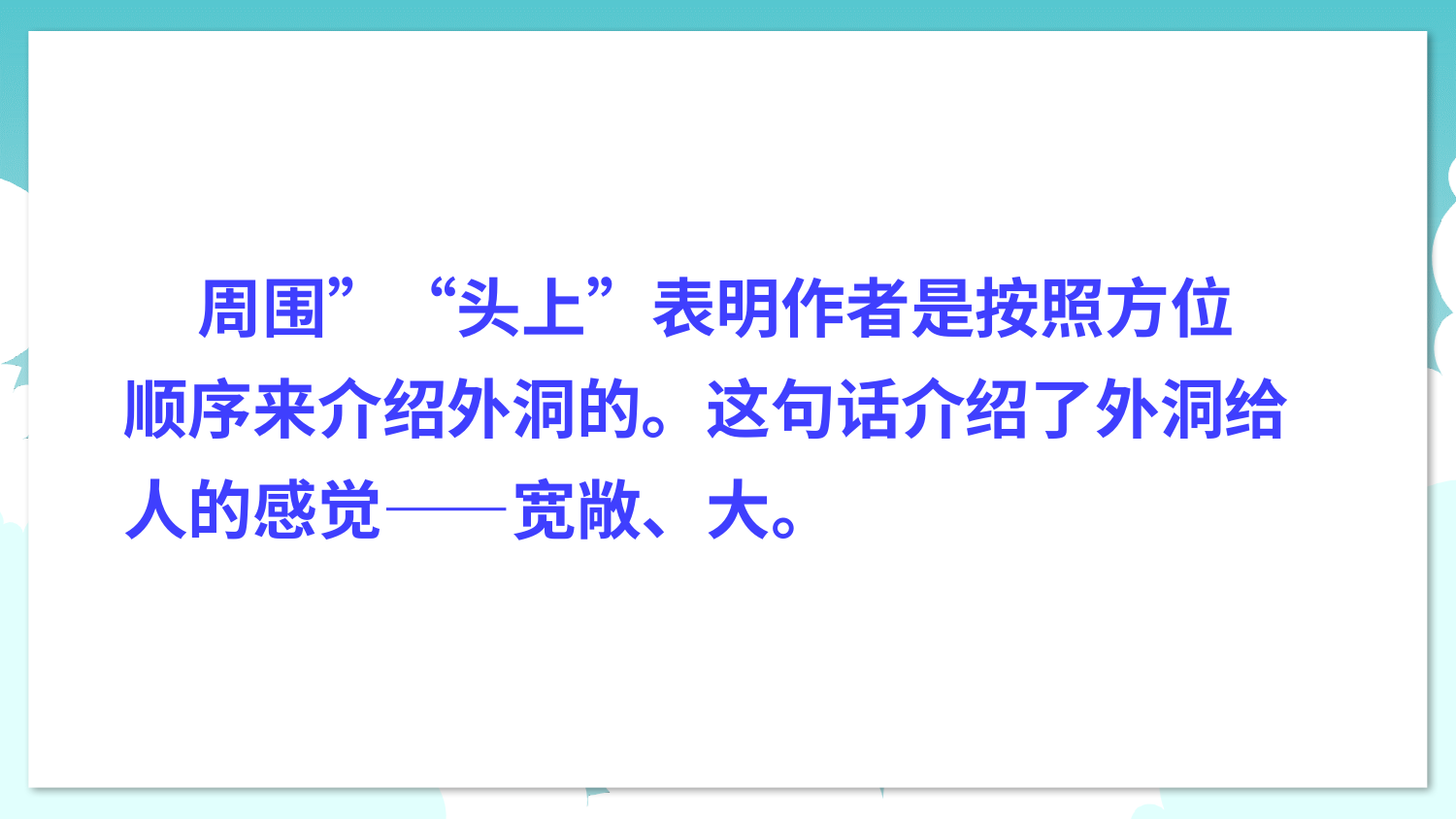

周围”“头上”表明作者是按照方位顺序来介绍外洞的。这句话介绍了外洞给人的感觉——宽敞、大。